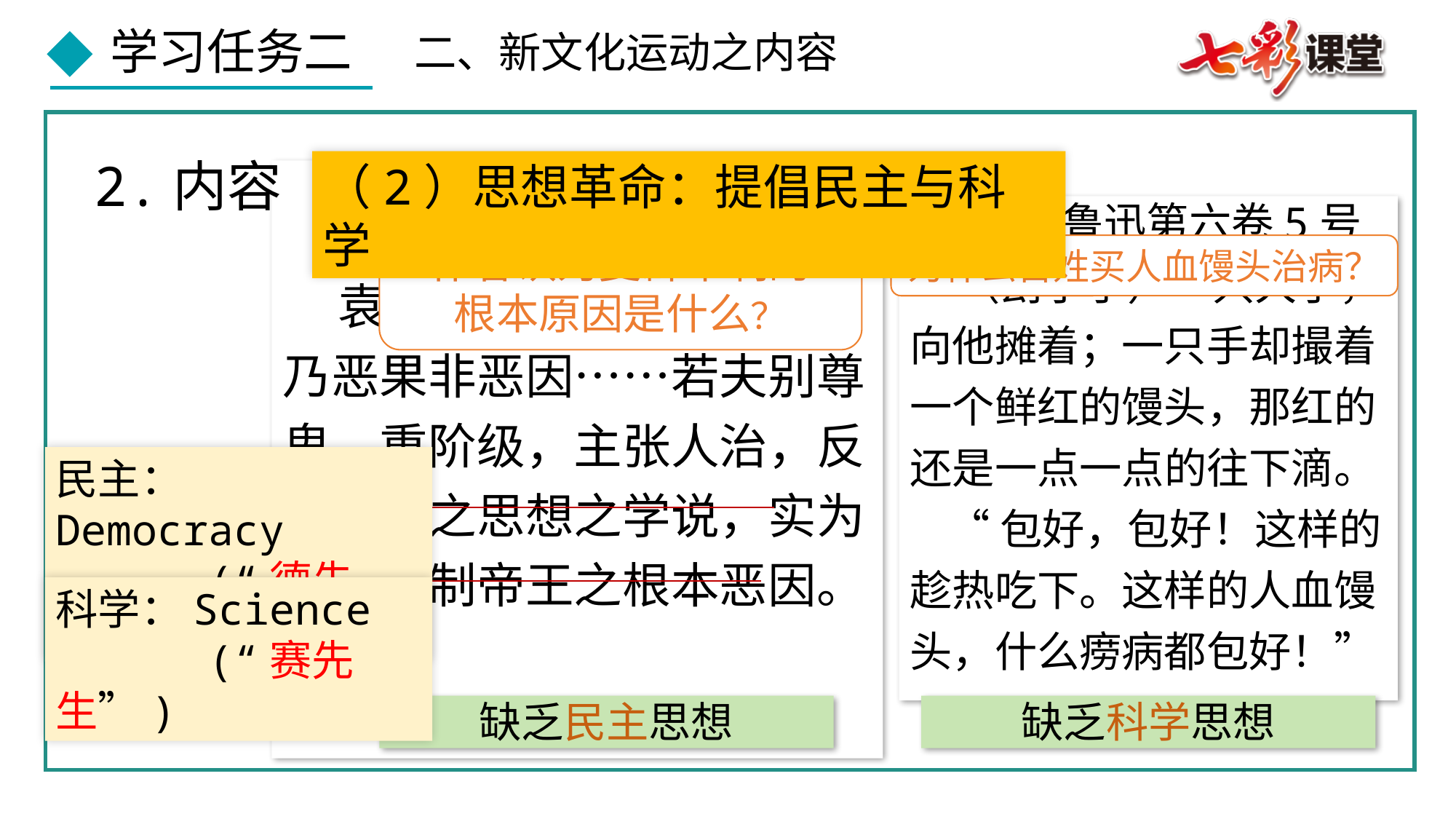

二、新文化运动之内容
2.内容
（2）思想革命：提倡民主与科学
《袁世凯复活》陈独秀第二卷4号
    袁世凯之废共和复帝制，乃恶果非恶因……若夫别尊卑，重阶级，主张人治，反对民权之思想之学说，实为制造专制帝王之根本恶因。
《药》鲁迅第六卷5号
    （刽子手）一只大手，向他摊着；一只手却撮着一个鲜红的馒头，那红的还是一点一点的往下滴。
    “包好，包好！这样的趁热吃下。这样的人血馒头，什么痨病都包好！”
作者认为复辟帝制的
根本原因是什么？
为什么百姓买人血馒头治病？
民主：Democracy
      (“德先生”)
科学：Science
      (“赛先生”)
缺乏民主思想
缺乏科学思想